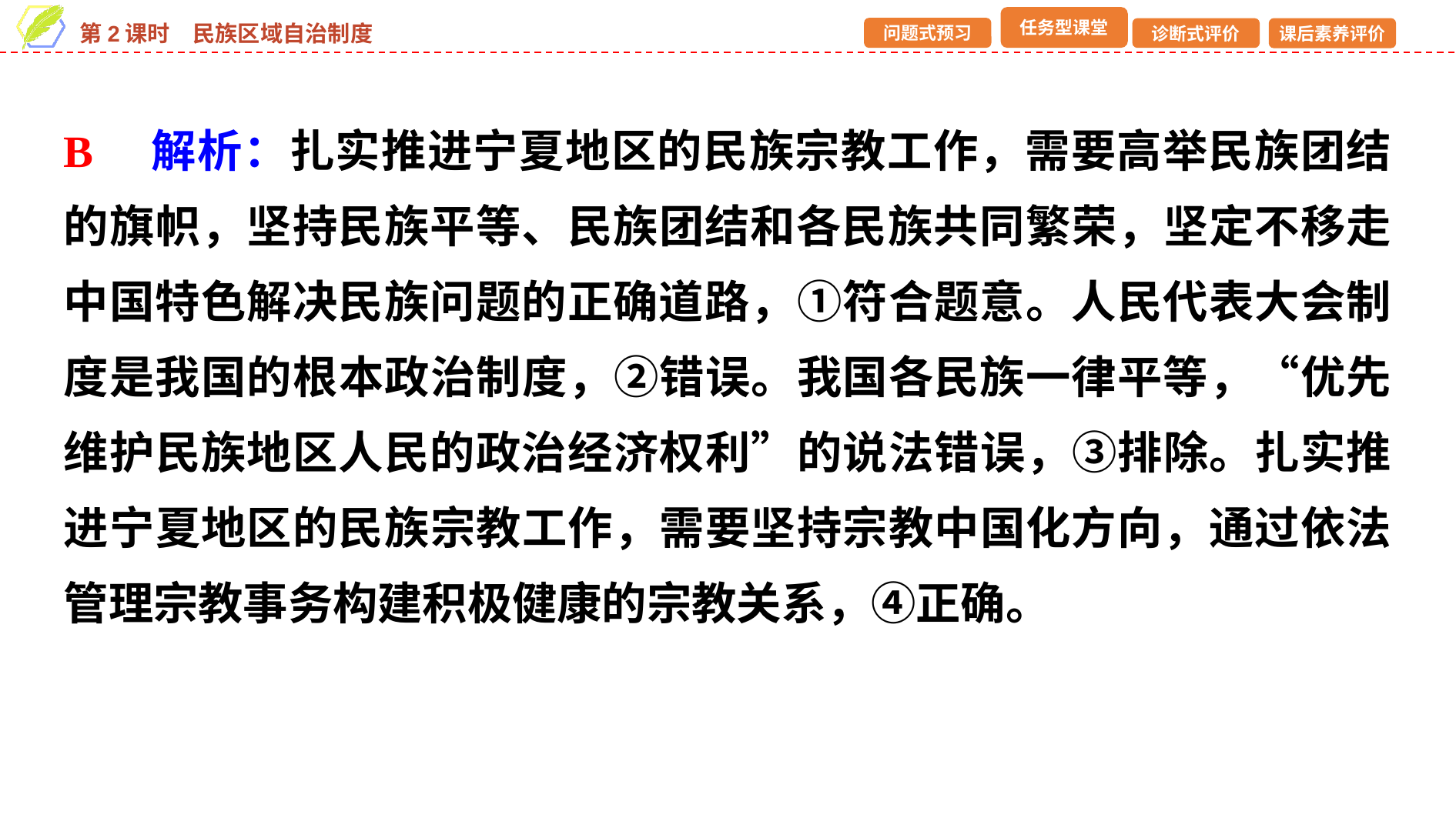

B　解析：扎实推进宁夏地区的民族宗教工作，需要高举民族团结的旗帜，坚持民族平等、民族团结和各民族共同繁荣，坚定不移走中国特色解决民族问题的正确道路，①符合题意。人民代表大会制度是我国的根本政治制度，②错误。我国各民族一律平等，“优先维护民族地区人民的政治经济权利”的说法错误，③排除。扎实推进宁夏地区的民族宗教工作，需要坚持宗教中国化方向，通过依法管理宗教事务构建积极健康的宗教关系，④正确。